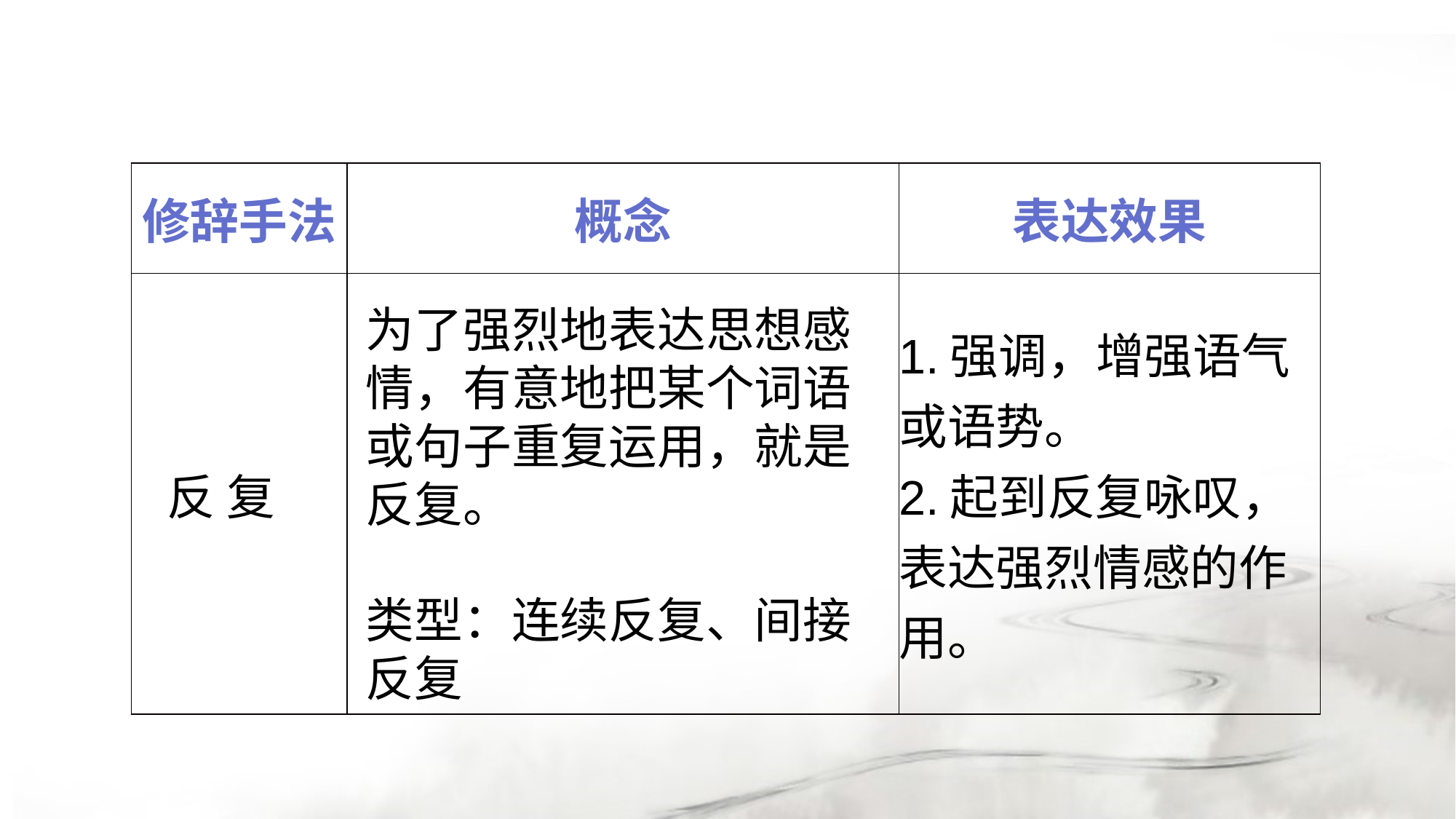

| 修辞手法 | 概念 | 表达效果 |
| --- | --- | --- |
| 反 复 |  | 1.强调，增强语气或语势。 2.起到反复咏叹，表达强烈情感的作用。 |
为了强烈地表达思想感情，有意地把某个词语或句子重复运用，就是反复。

类型：连续反复、间接反复